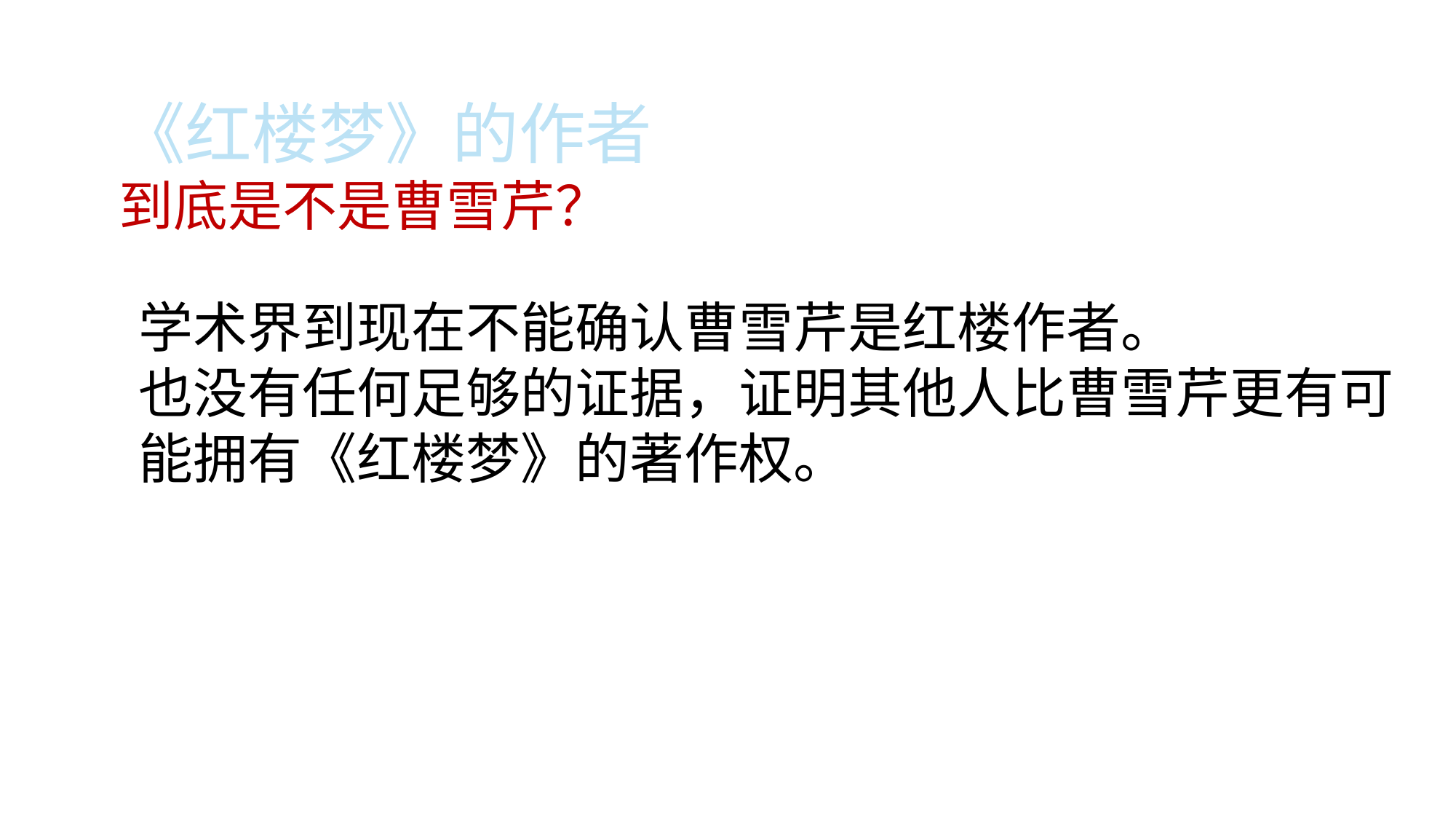

《红楼梦》的作者
到底是不是曹雪芹？
学术界到现在不能确认曹雪芹是红楼作者。
也没有任何足够的证据，证明其他人比曹雪芹更有可能拥有《红楼梦》的著作权。